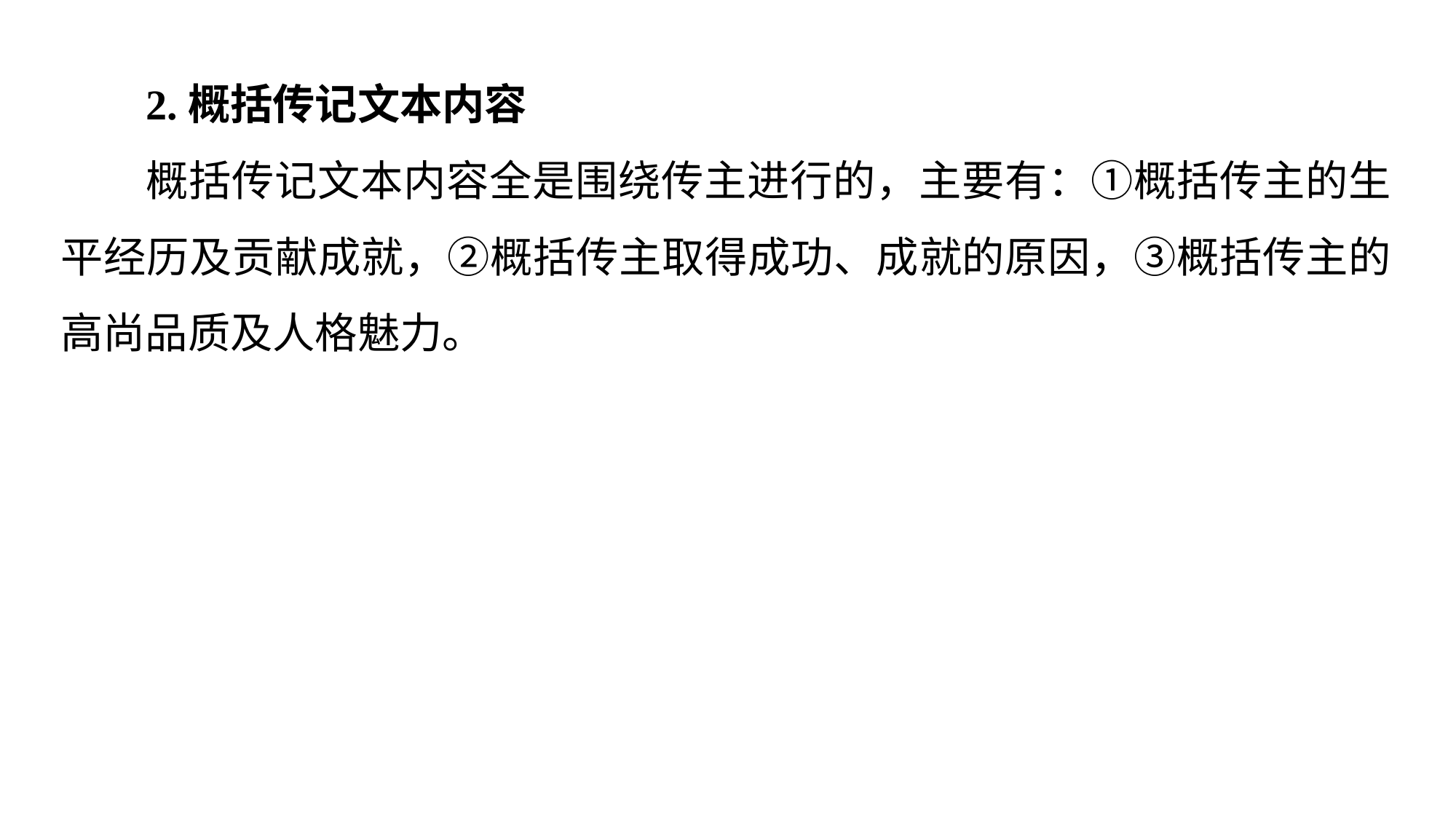

2.概括传记文本内容
概括传记文本内容全是围绕传主进行的，主要有：①概括传主的生平经历及贡献成就，②概括传主取得成功、成就的原因，③概括传主的高尚品质及人格魅力。